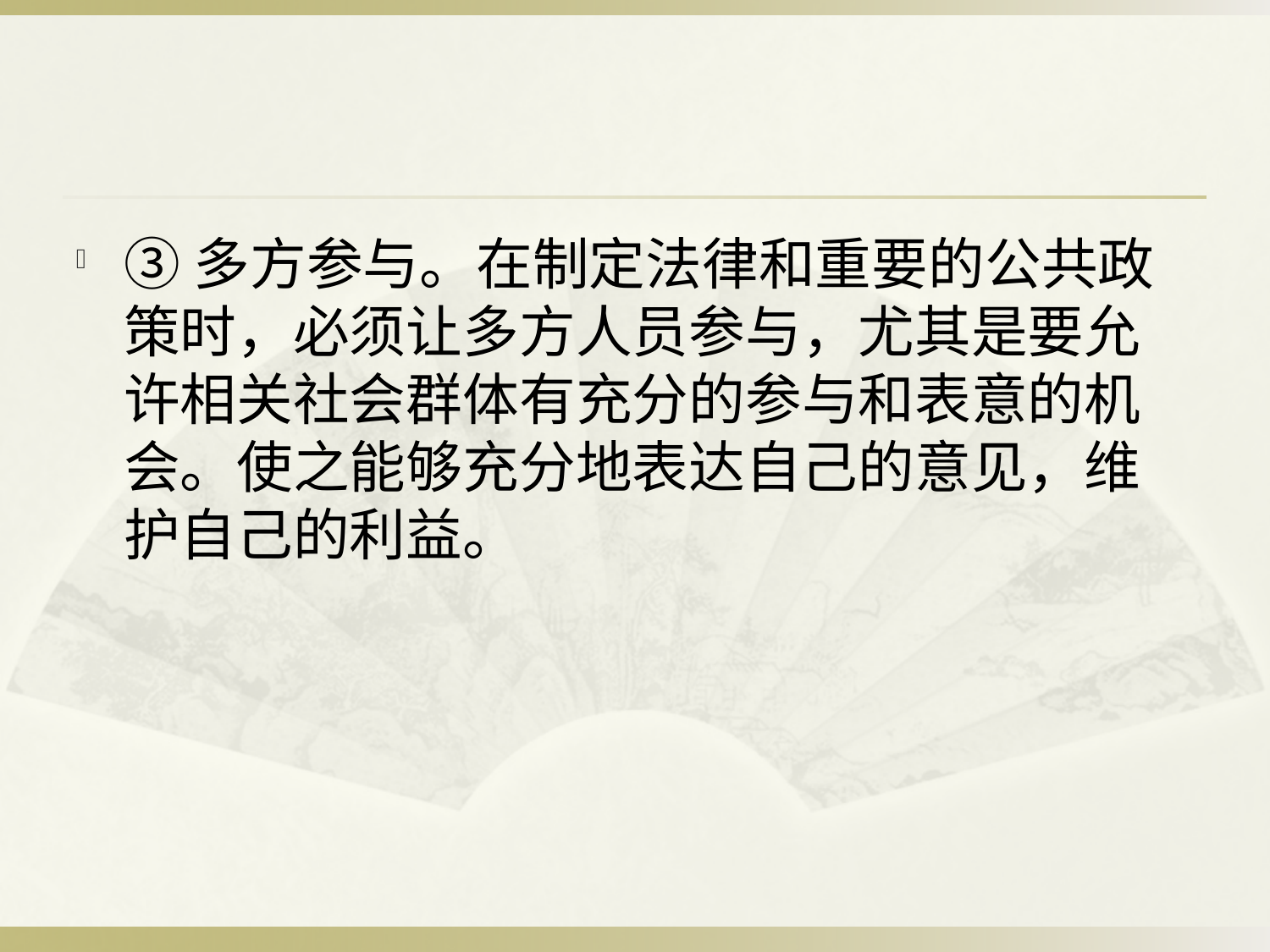

#
③多方参与。在制定法律和重要的公共政策时，必须让多方人员参与，尤其是要允许相关社会群体有充分的参与和表意的机会。使之能够充分地表达自己的意见，维护自己的利益。